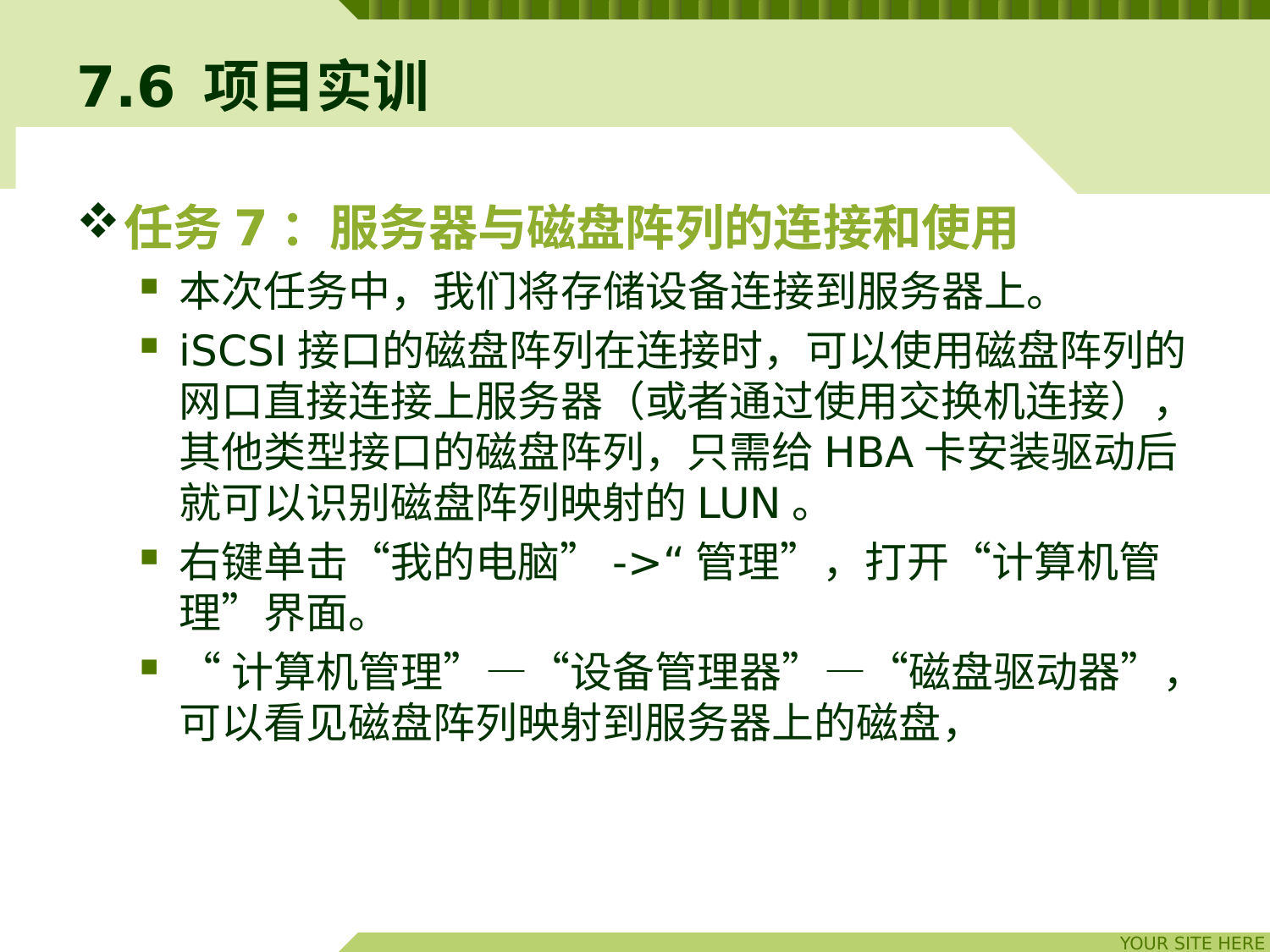

# 7.6	项目实训
任务7：服务器与磁盘阵列的连接和使用
本次任务中，我们将存储设备连接到服务器上。
iSCSI接口的磁盘阵列在连接时，可以使用磁盘阵列的网口直接连接上服务器（或者通过使用交换机连接），其他类型接口的磁盘阵列，只需给HBA卡安装驱动后就可以识别磁盘阵列映射的LUN。
右键单击“我的电脑”->“管理”，打开“计算机管理”界面。
“计算机管理”—“设备管理器”—“磁盘驱动器”，可以看见磁盘阵列映射到服务器上的磁盘，